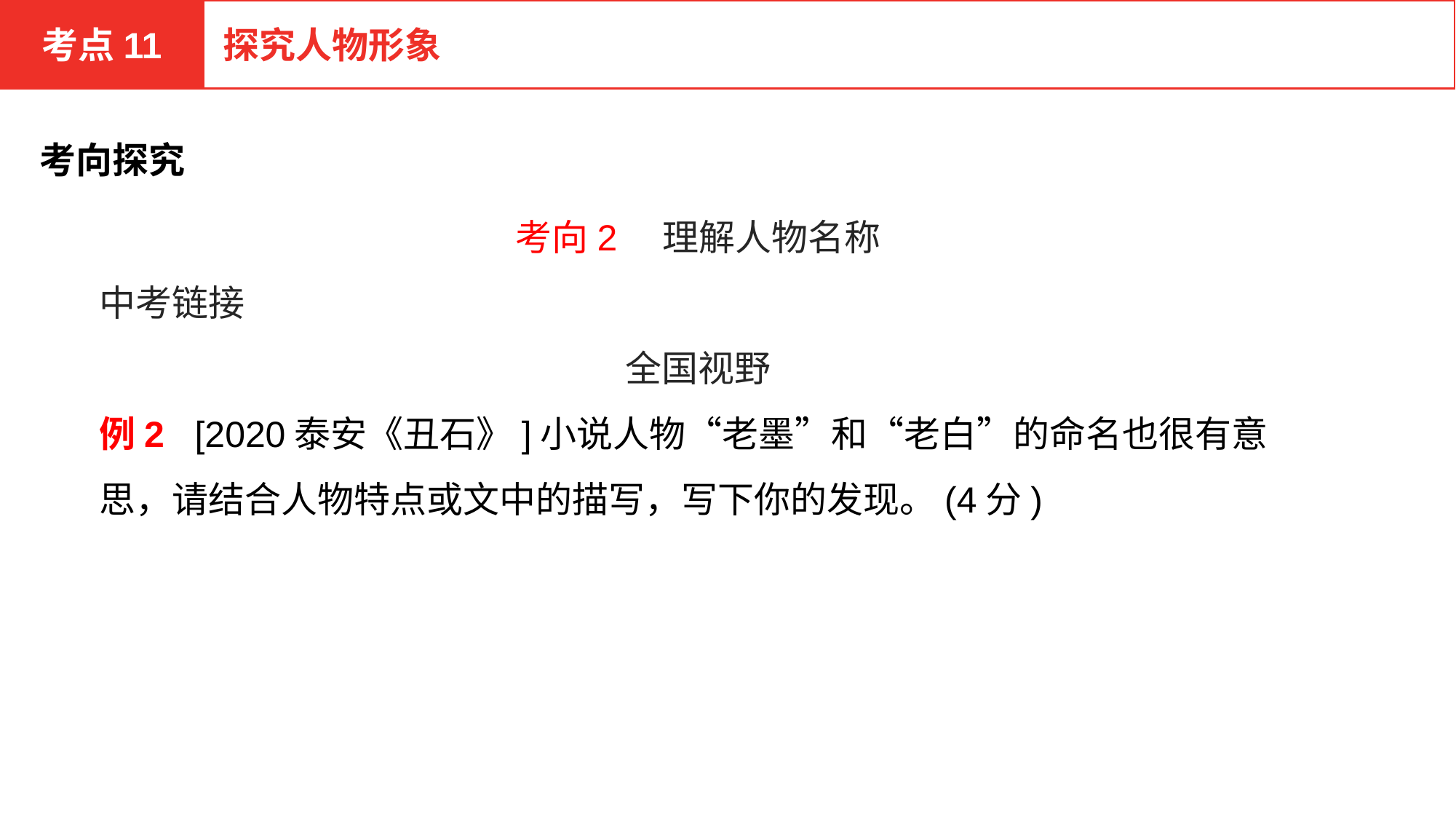

考点11
探究人物形象
考向探究
考向2　理解人物名称
中考链接
全国视野
例2   [2020泰安《丑石》]小说人物“老墨”和“老白”的命名也很有意思，请结合人物特点或文中的描写，写下你的发现。(4分)